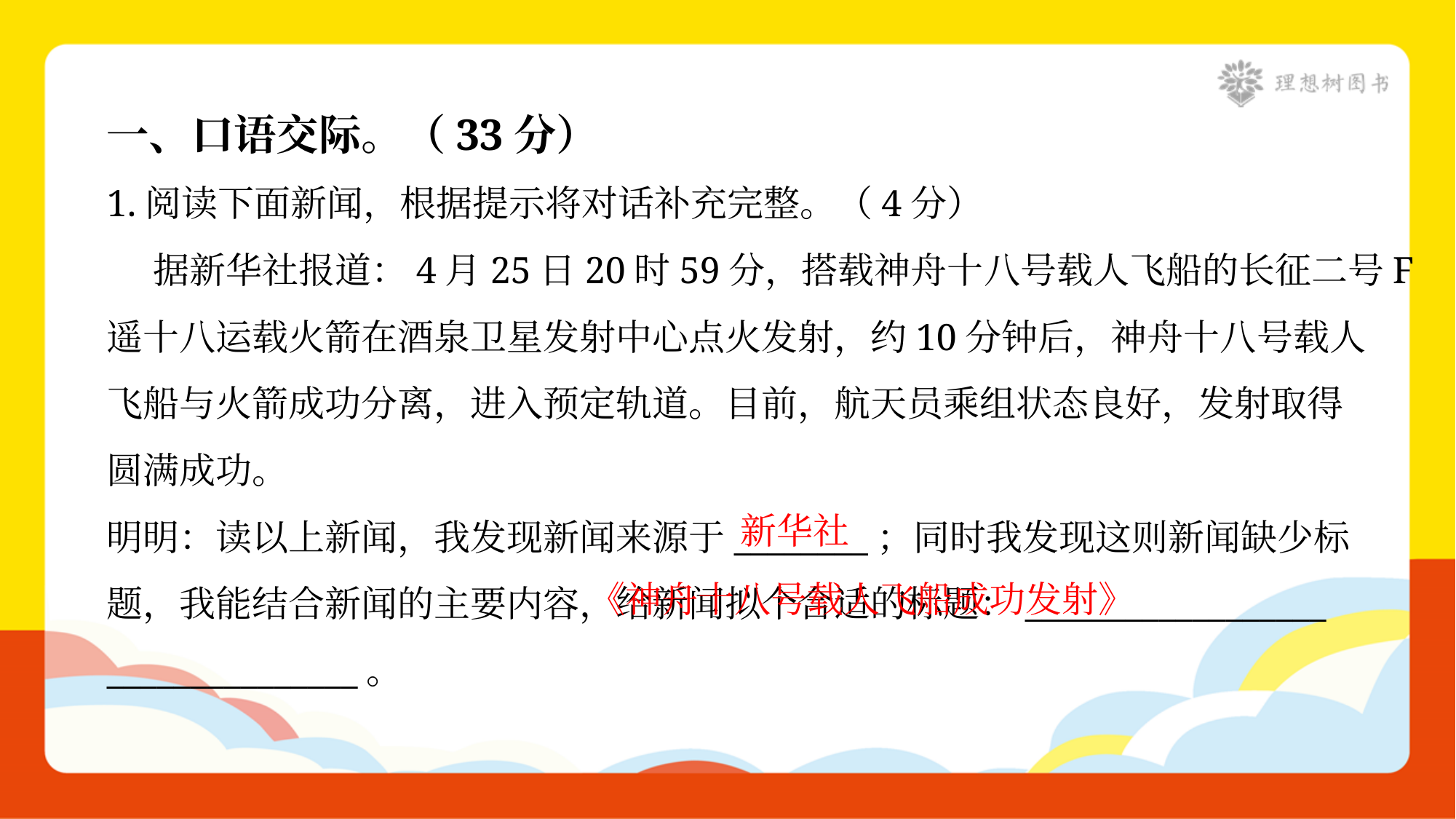

一、口语交际。（33分）
1.阅读下面新闻，根据提示将对话补充完整。（4分）
    据新华社报道：4月25日20时59分，搭载神舟十八号载人飞船的长征二号F
遥十八运载火箭在酒泉卫星发射中心点火发射，约10分钟后，神舟十八号载人
飞船与火箭成功分离，进入预定轨道。目前，航天员乘组状态良好，发射取得
圆满成功。
明明：读以上新闻，我发现新闻来源于________；同时我发现这则新闻缺少标
题，我能结合新闻的主要内容，给新闻拟个合适的标题：__________________
_______________。

新华社
                                                   《神舟十八号载人飞船成功发射》